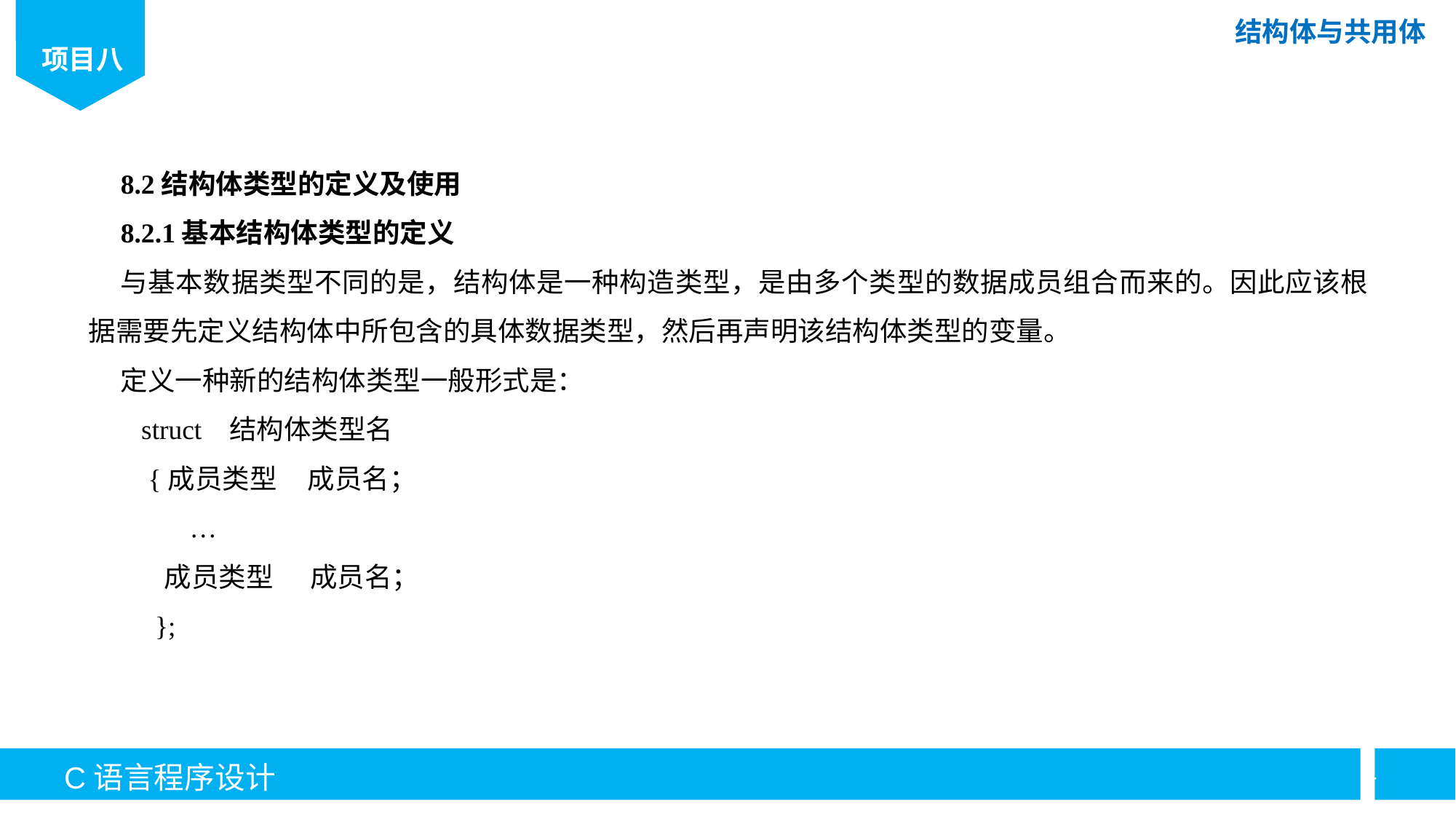

8.2结构体类型的定义及使用
8.2.1基本结构体类型的定义
与基本数据类型不同的是，结构体是一种构造类型，是由多个类型的数据成员组合而来的。因此应该根据需要先定义结构体中所包含的具体数据类型，然后再声明该结构体类型的变量。
定义一种新的结构体类型一般形式是：
   struct   结构体类型名
    {成员类型     成员名；
          …
      成员类型      成员名；
     };